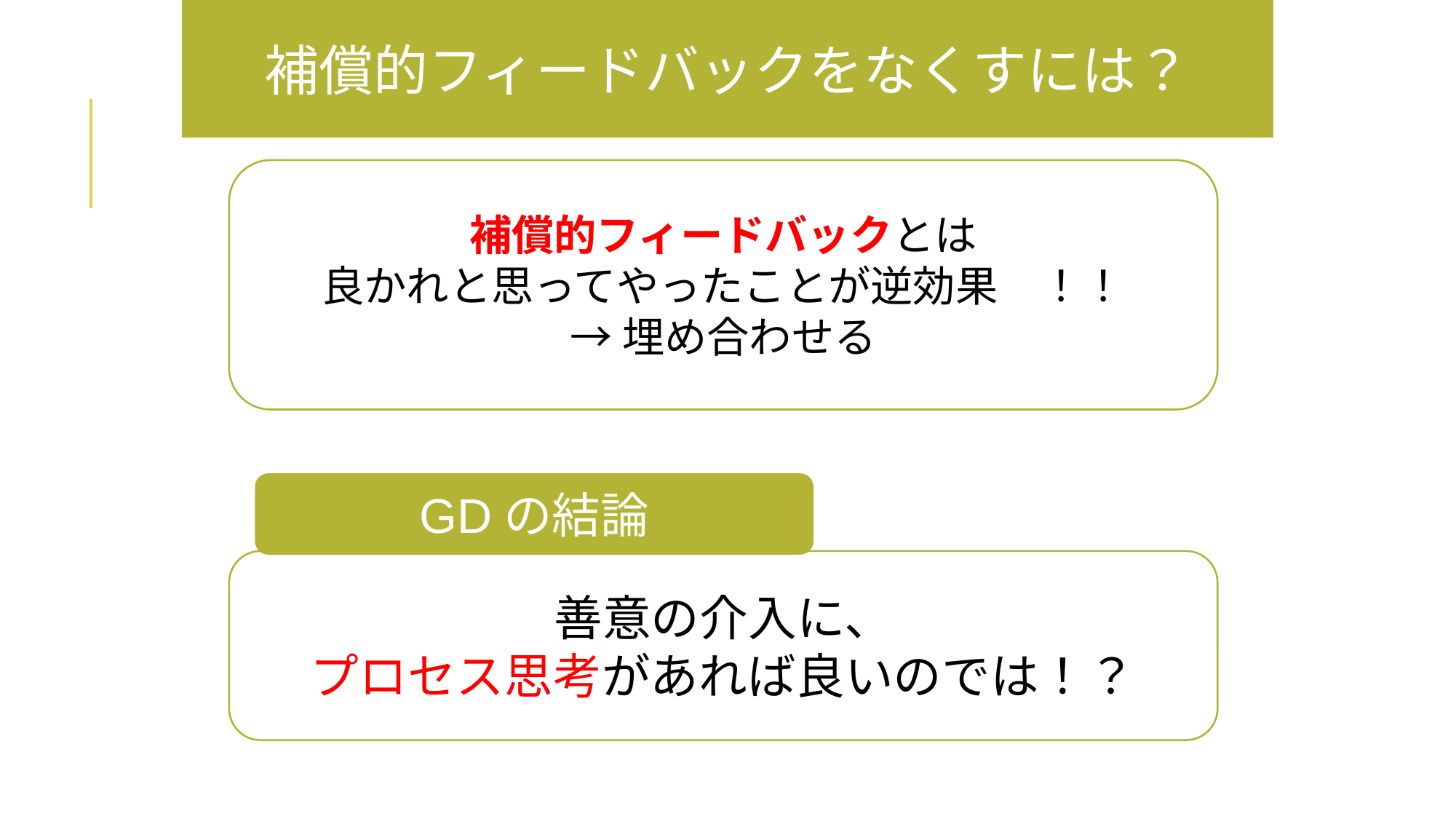

補償的フィードバックをなくすには？
補償的フィードバックとは
良かれと思ってやったことが逆効果　！！
→埋め合わせる
GDの結論
善意の介入に、
プロセス思考があれば良いのでは！？